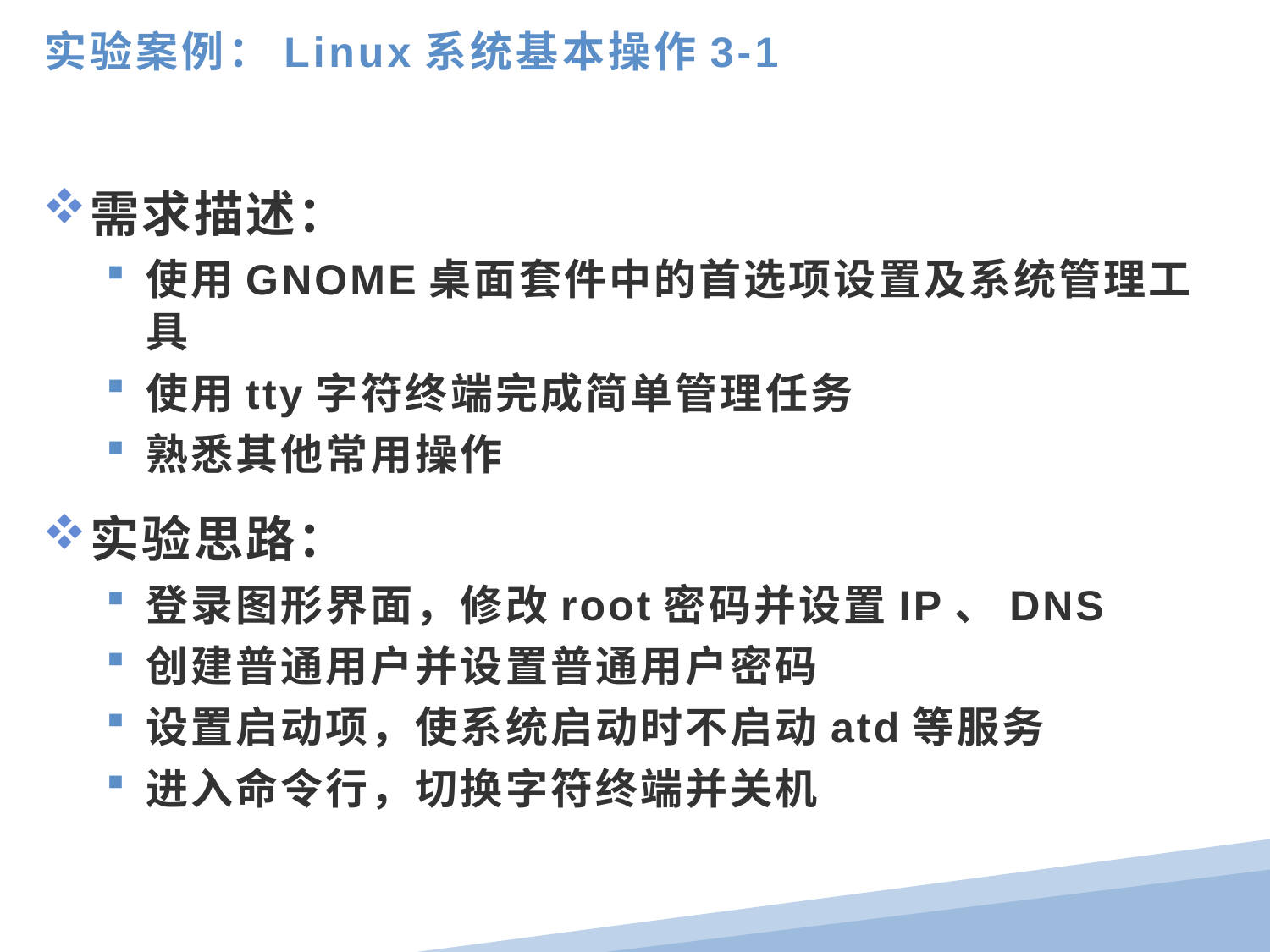

实验案例：Linux系统基本操作3-1
需求描述：
使用GNOME桌面套件中的首选项设置及系统管理工具
使用tty字符终端完成简单管理任务
熟悉其他常用操作
实验思路：
登录图形界面，修改root密码并设置IP、DNS
创建普通用户并设置普通用户密码
设置启动项，使系统启动时不启动atd等服务
进入命令行，切换字符终端并关机